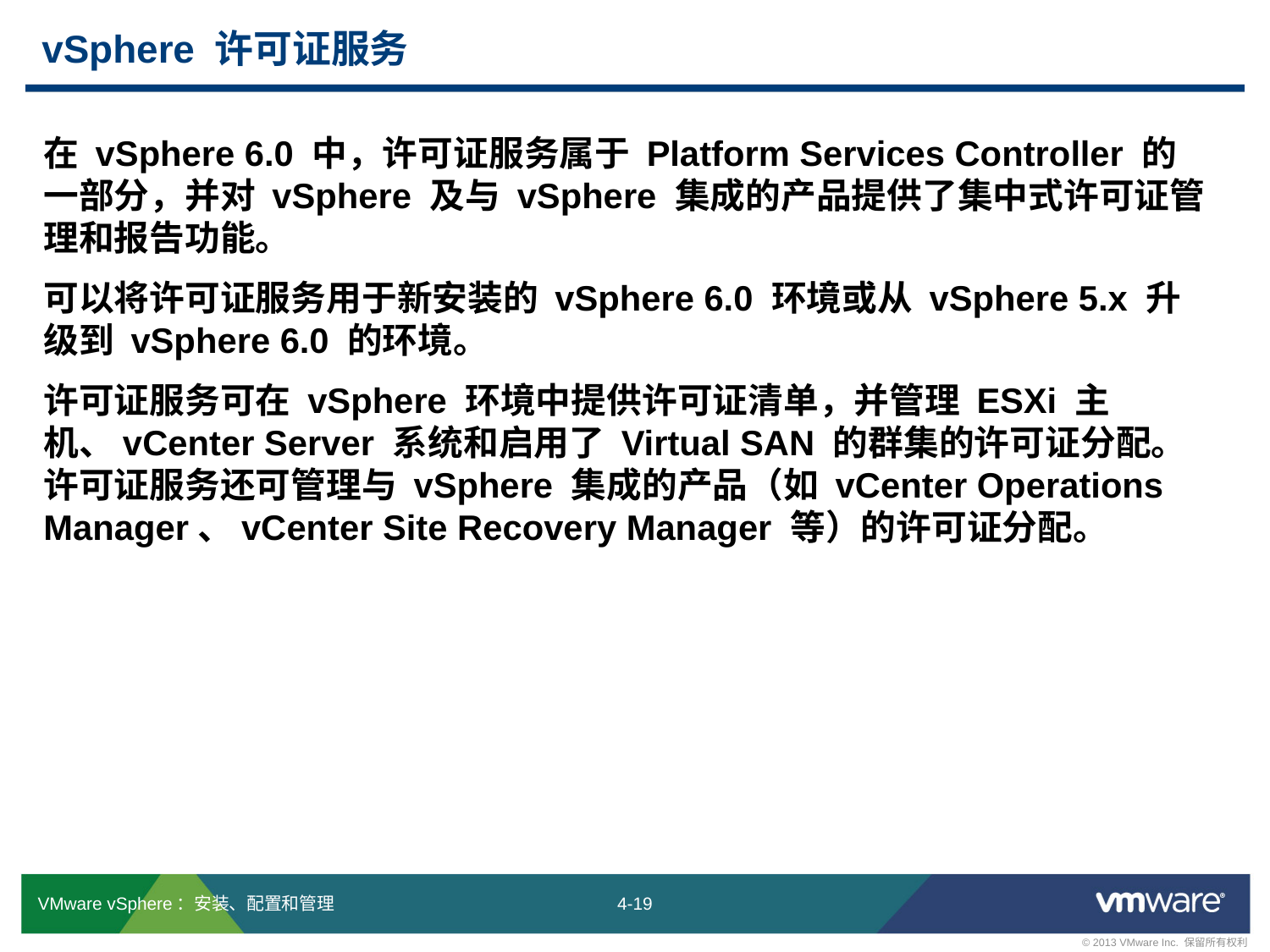

# vSphere 许可证服务
在 vSphere 6.0 中，许可证服务属于 Platform Services Controller 的一部分，并对 vSphere 及与 vSphere 集成的产品提供了集中式许可证管理和报告功能。
可以将许可证服务用于新安装的 vSphere 6.0 环境或从 vSphere 5.x 升级到 vSphere 6.0 的环境。
许可证服务可在 vSphere 环境中提供许可证清单，并管理 ESXi 主机、vCenter Server 系统和启用了 Virtual SAN 的群集的许可证分配。许可证服务还可管理与 vSphere 集成的产品（如 vCenter Operations Manager、vCenter Site Recovery Manager 等）的许可证分配。